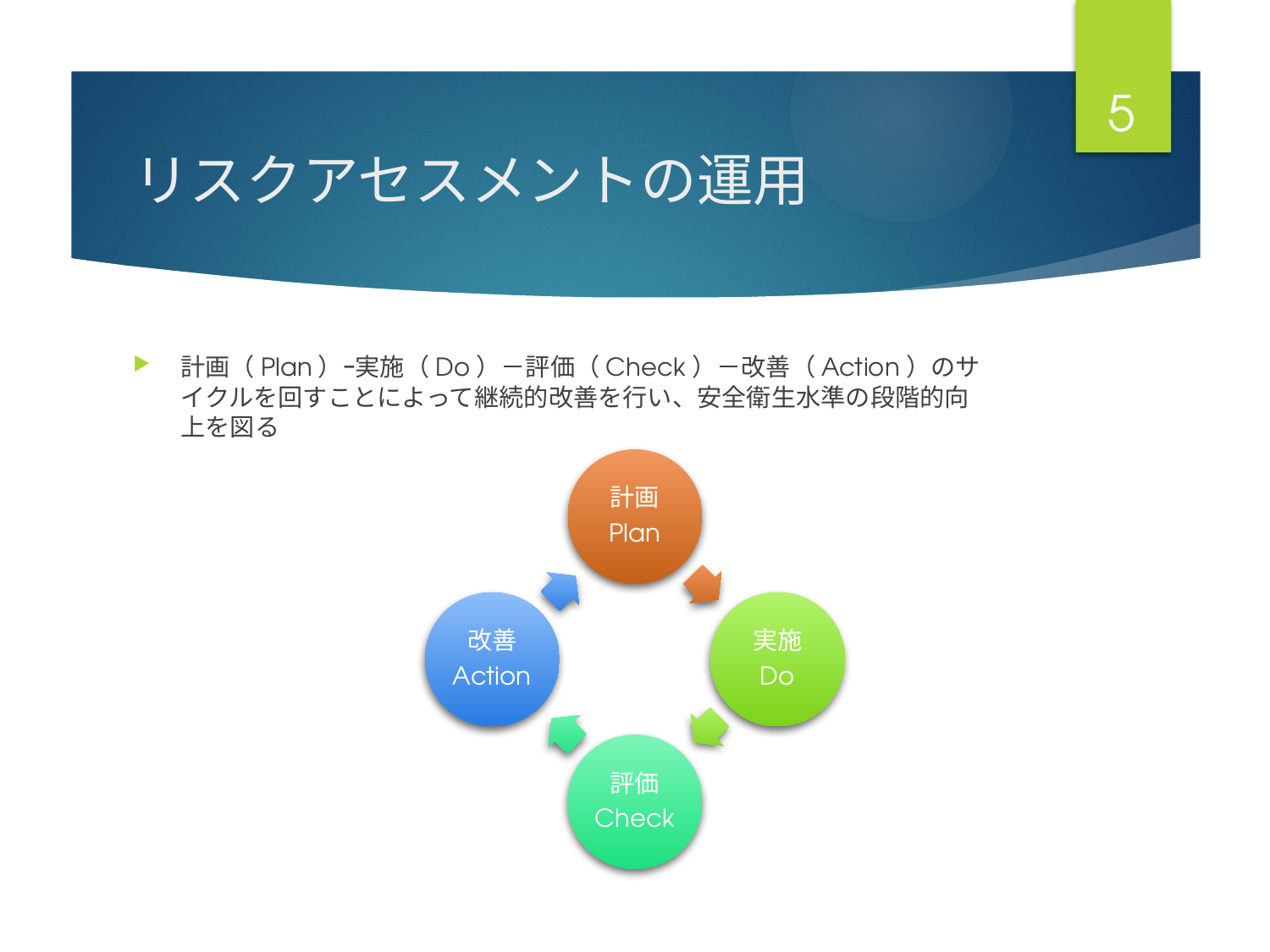

5
# リスクアセスメントの運用
計画（Plan）ｰ実施（Do）－評価（Check）－改善（Action）のサイクルを回すことによって継続的改善を行い、安全衛生水準の段階的向上を図る
計画
Plan

実施
Do

評価
Check

改善
Action